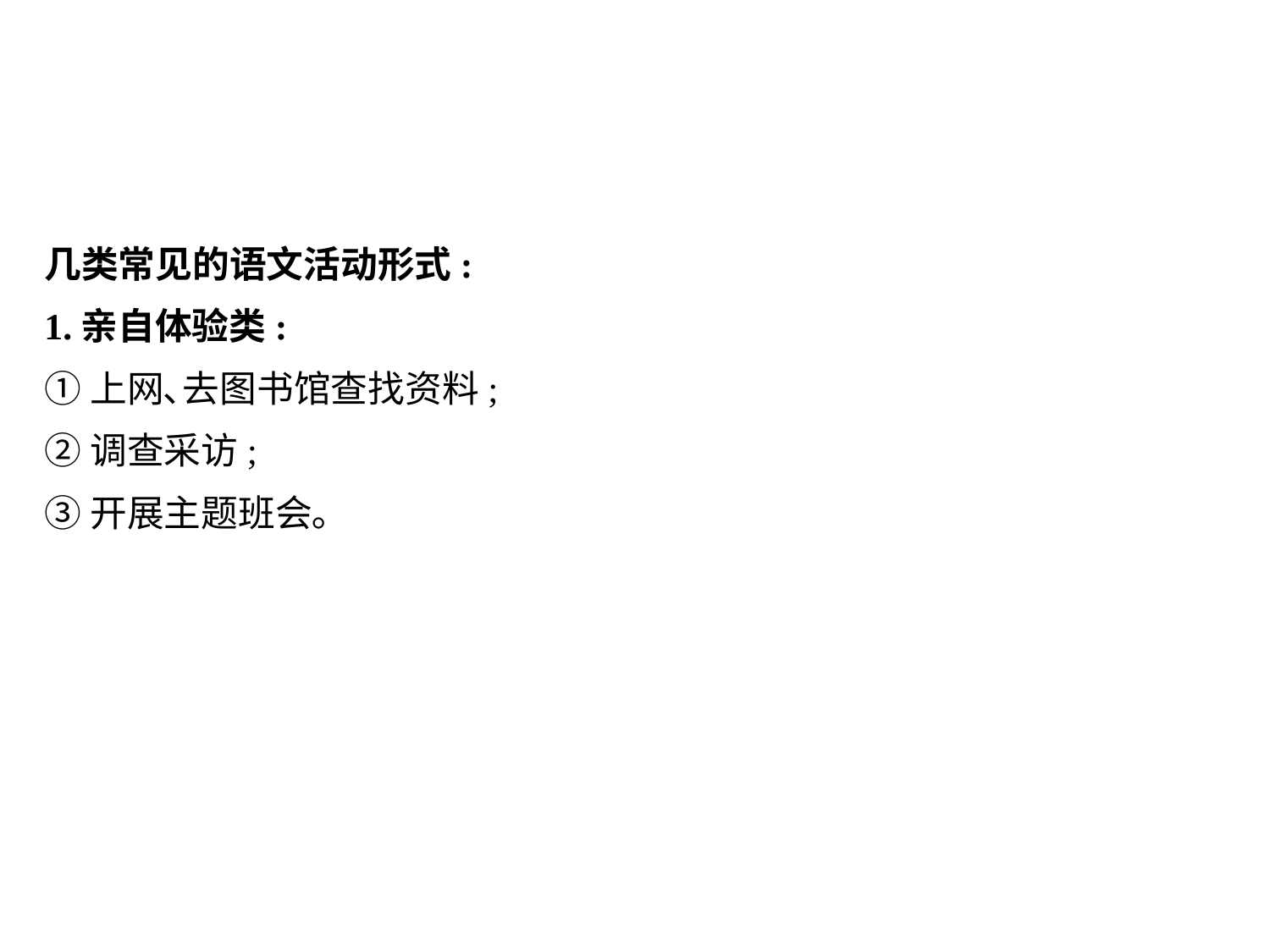

几类常见的语文活动形式:
1.亲自体验类:
①上网､去图书馆查找资料;
②调查采访;
③开展主题班会｡